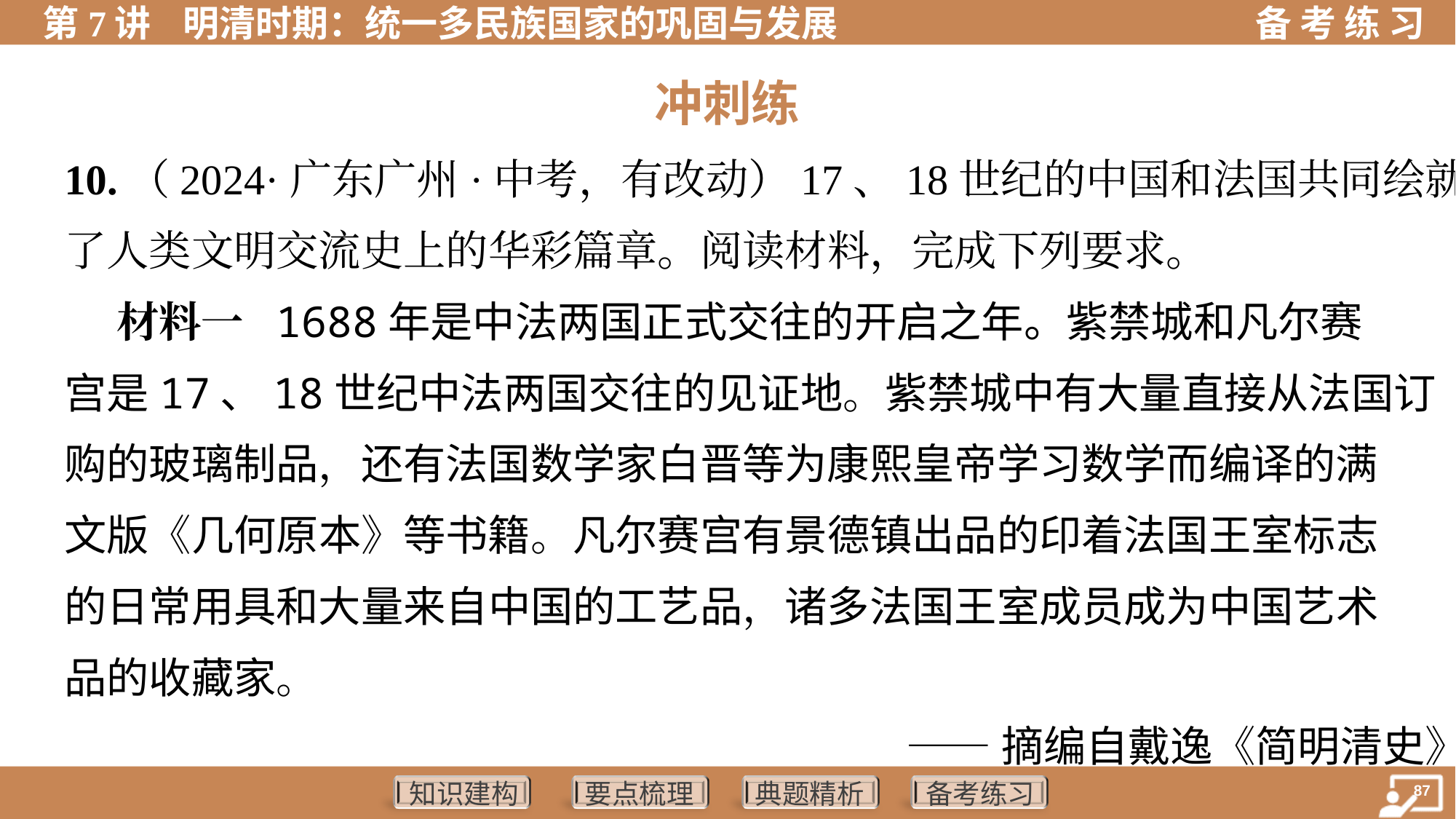

冲刺练
10.（2024·广东广州·中考，有改动）17、18世纪的中国和法国共同绘就
了人类文明交流史上的华彩篇章。阅读材料，完成下列要求。
    材料一  1688年是中法两国正式交往的开启之年。紫禁城和凡尔赛
宫是17、18世纪中法两国交往的见证地。紫禁城中有大量直接从法国订
购的玻璃制品，还有法国数学家白晋等为康熙皇帝学习数学而编译的满
文版《几何原本》等书籍。凡尔赛宫有景德镇出品的印着法国王室标志
的日常用具和大量来自中国的工艺品，诸多法国王室成员成为中国艺术
品的收藏家。
——摘编自戴逸《简明清史》